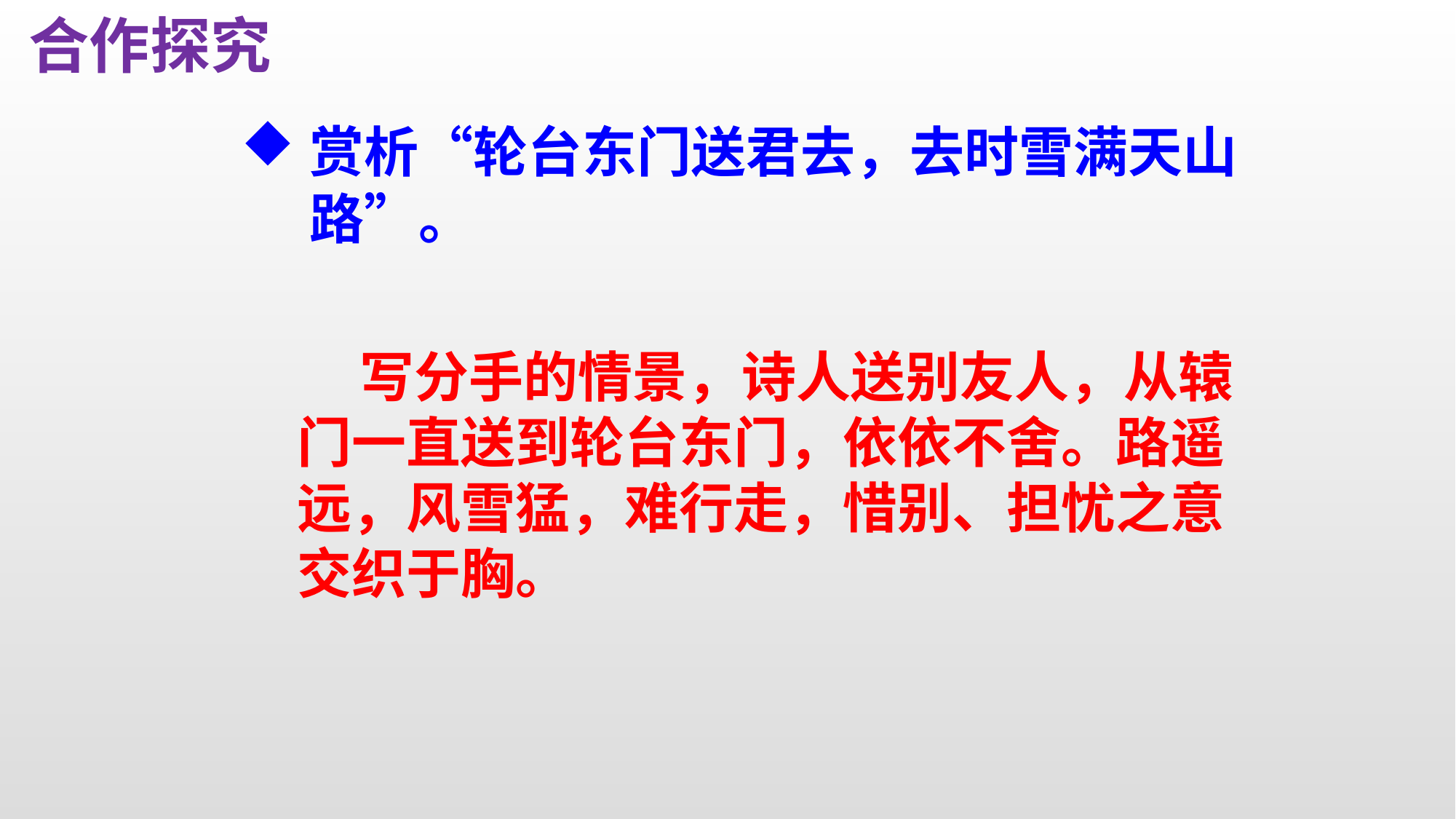

合作探究
赏析“轮台东门送君去，去时雪满天山路”。
    写分手的情景，诗人送别友人，从辕门一直送到轮台东门，依依不舍。路遥远，风雪猛，难行走，惜别、担忧之意交织于胸。